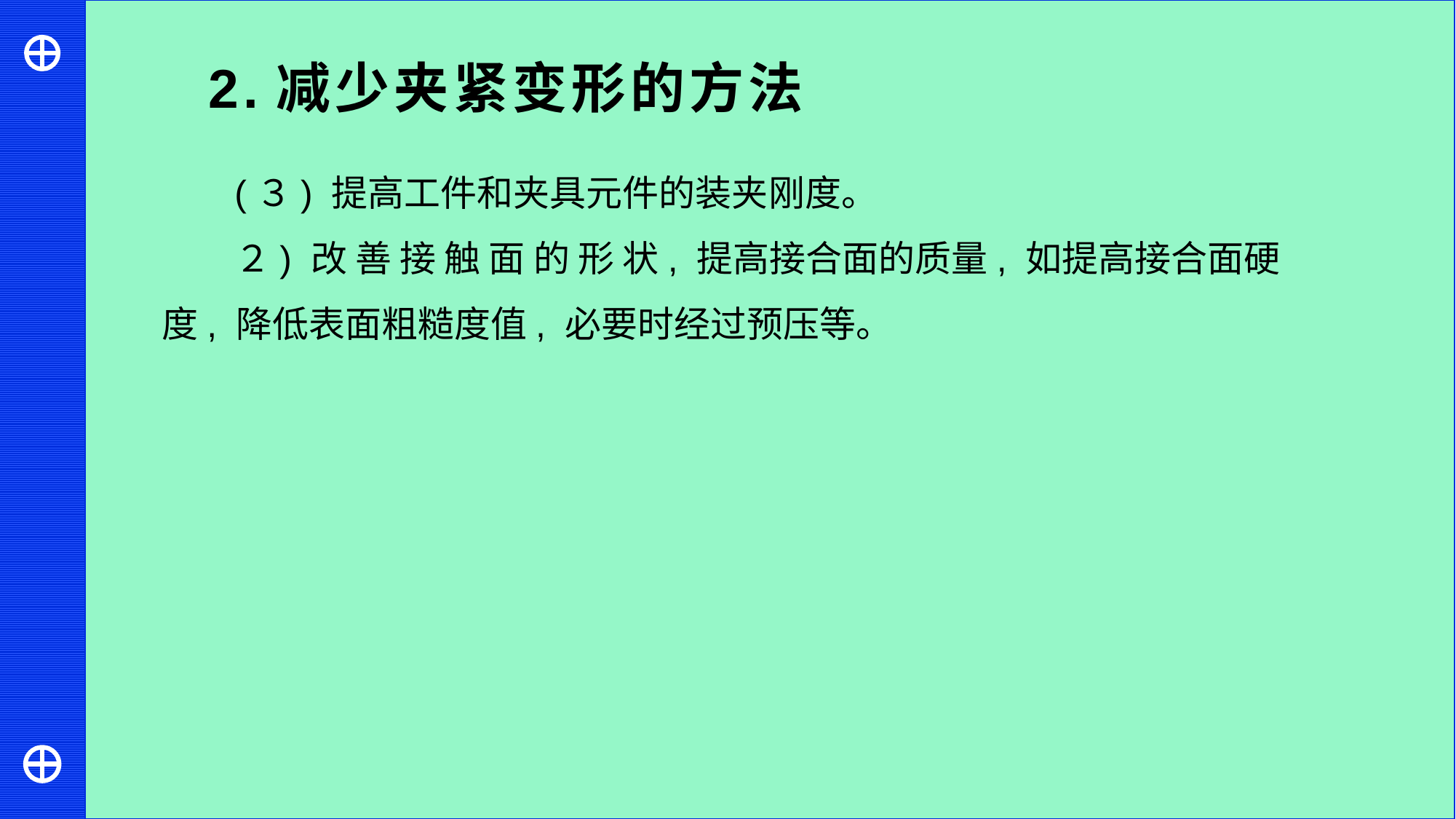

2.减少夹紧变形的方法
(３) 提高工件和夹具元件的装夹刚度。
２) 改 善 接 触 面 的 形 状, 提高接合面的质量, 如提高接合面硬度, 降低表面粗糙度值, 必要时经过预压等。